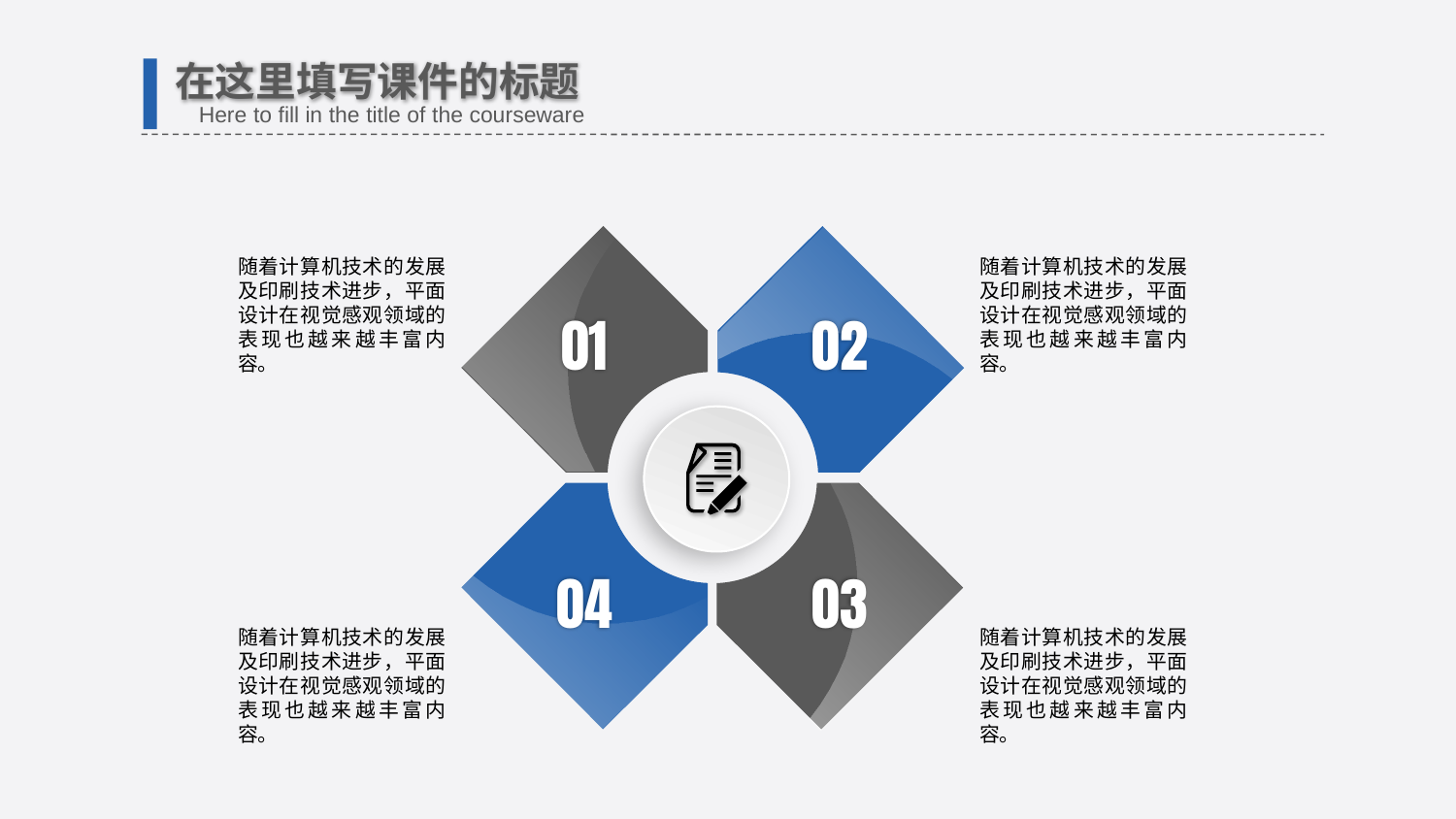

在这里填写课件的标题

Here to fill in the title of the courseware

01

02
随着计算机技术的发展及印刷技术进步，平面设计在视觉感观领域的表现也越来越丰富内容。
随着计算机技术的发展及印刷技术进步，平面设计在视觉感观领域的表现也越来越丰富内容。

03

04
随着计算机技术的发展及印刷技术进步，平面设计在视觉感观领域的表现也越来越丰富内容。
随着计算机技术的发展及印刷技术进步，平面设计在视觉感观领域的表现也越来越丰富内容。